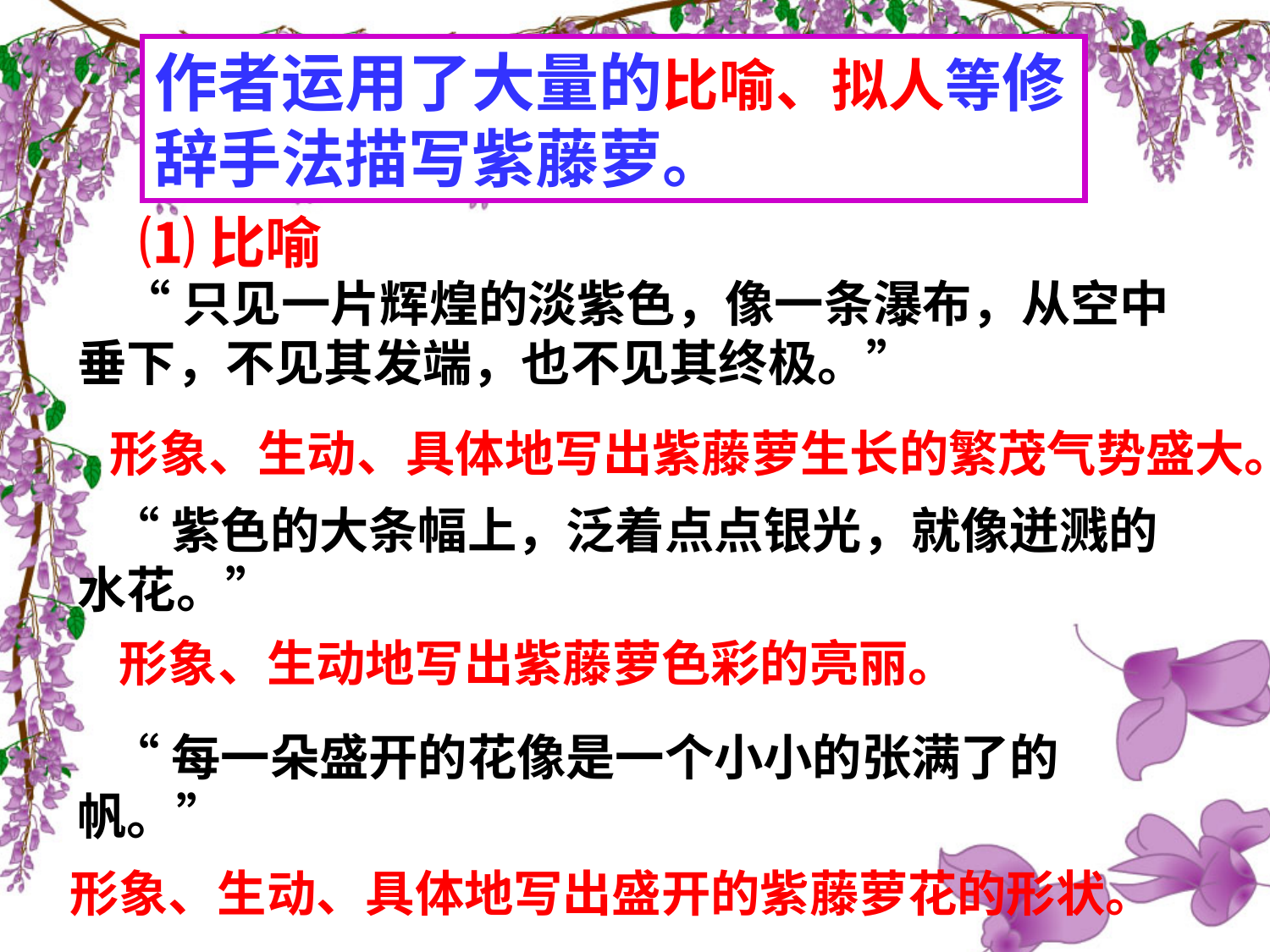

作者运用了大量的比喻、拟人等修辞手法描写紫藤萝。
⑴比喻
    “只见一片辉煌的淡紫色，像一条瀑布，从空中垂下，不见其发端，也不见其终极。”

   “紫色的大条幅上，泛着点点银光，就像迸溅的水花。”

   “每一朵盛开的花像是一个小小的张满了的帆。”
形象、生动、具体地写出紫藤萝生长的繁茂气势盛大。
形象、生动地写出紫藤萝色彩的亮丽。
形象、生动、具体地写出盛开的紫藤萝花的形状。